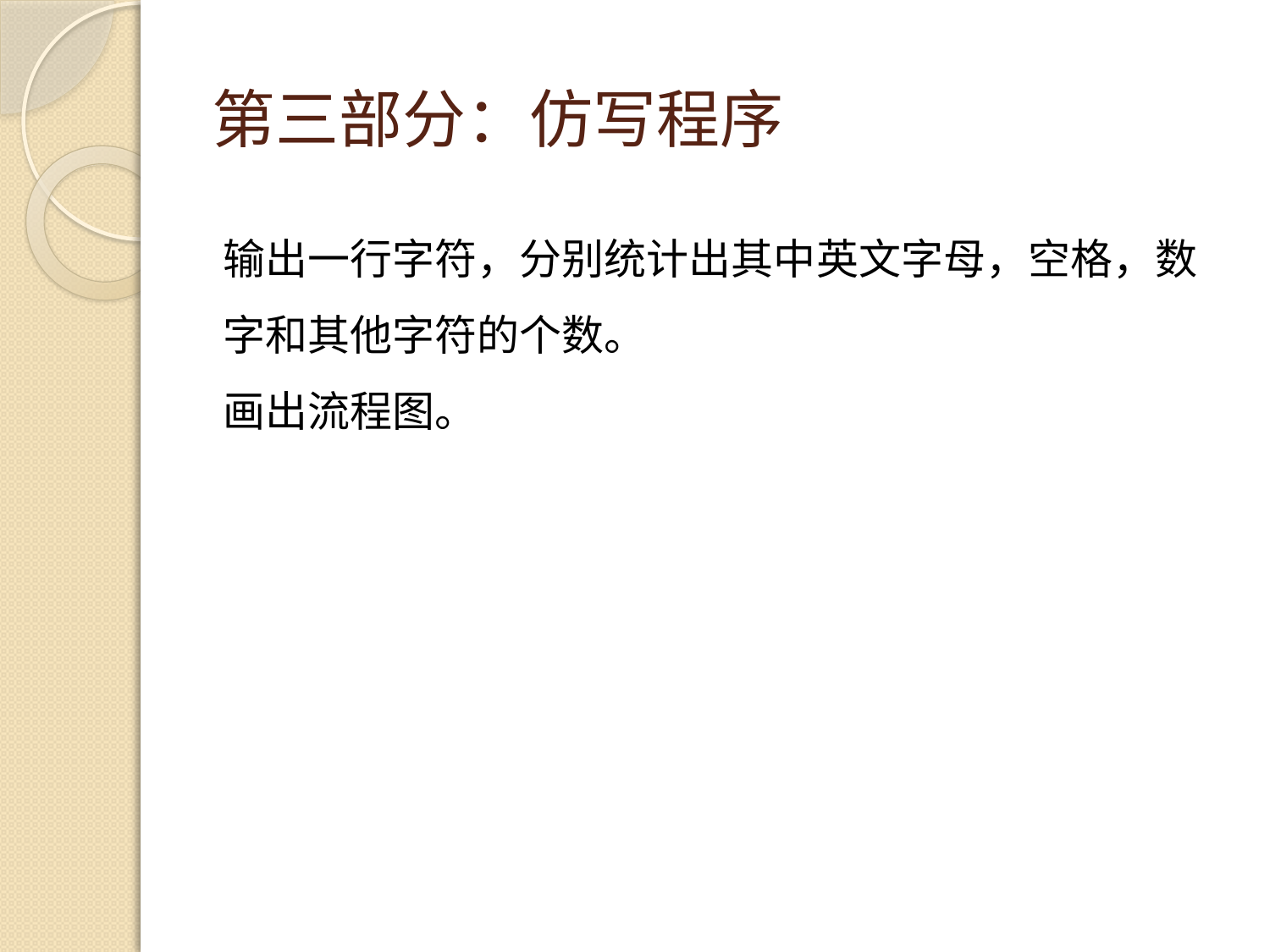

# 第三部分：仿写程序
输出一行字符，分别统计出其中英文字母，空格，数字和其他字符的个数。
画出流程图。